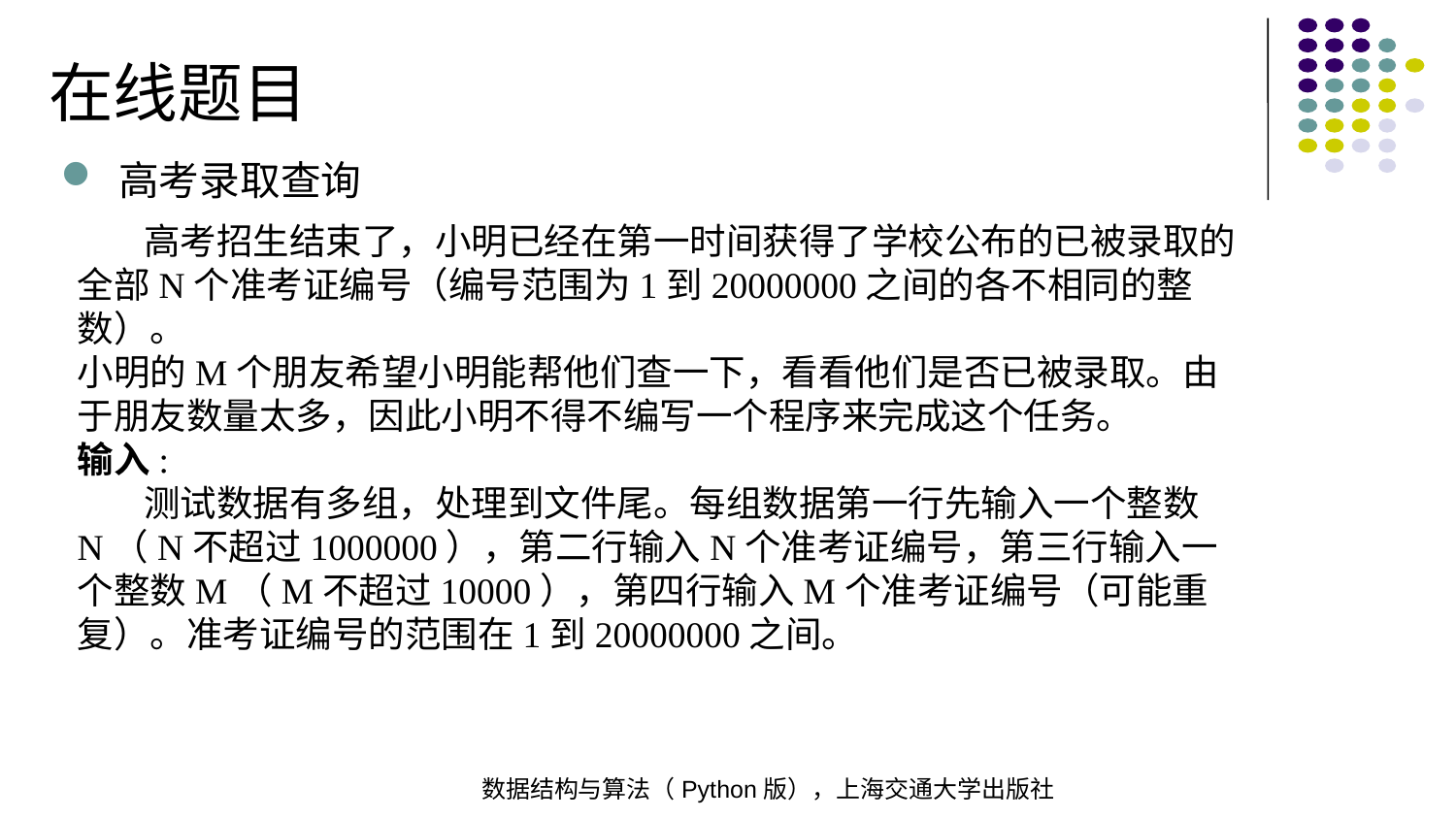

在线题目
高考录取查询
       高考招生结束了，小明已经在第一时间获得了学校公布的已被录取的全部N个准考证编号（编号范围为1到20000000之间的各不相同的整数）。
小明的M个朋友希望小明能帮他们查一下，看看他们是否已被录取。由于朋友数量太多，因此小明不得不编写一个程序来完成这个任务。
输入:
       测试数据有多组，处理到文件尾。每组数据第一行先输入一个整数N（N不超过1000000），第二行输入N个准考证编号，第三行输入一个整数M（M不超过10000），第四行输入M个准考证编号（可能重复）。准考证编号的范围在1到20000000之间。